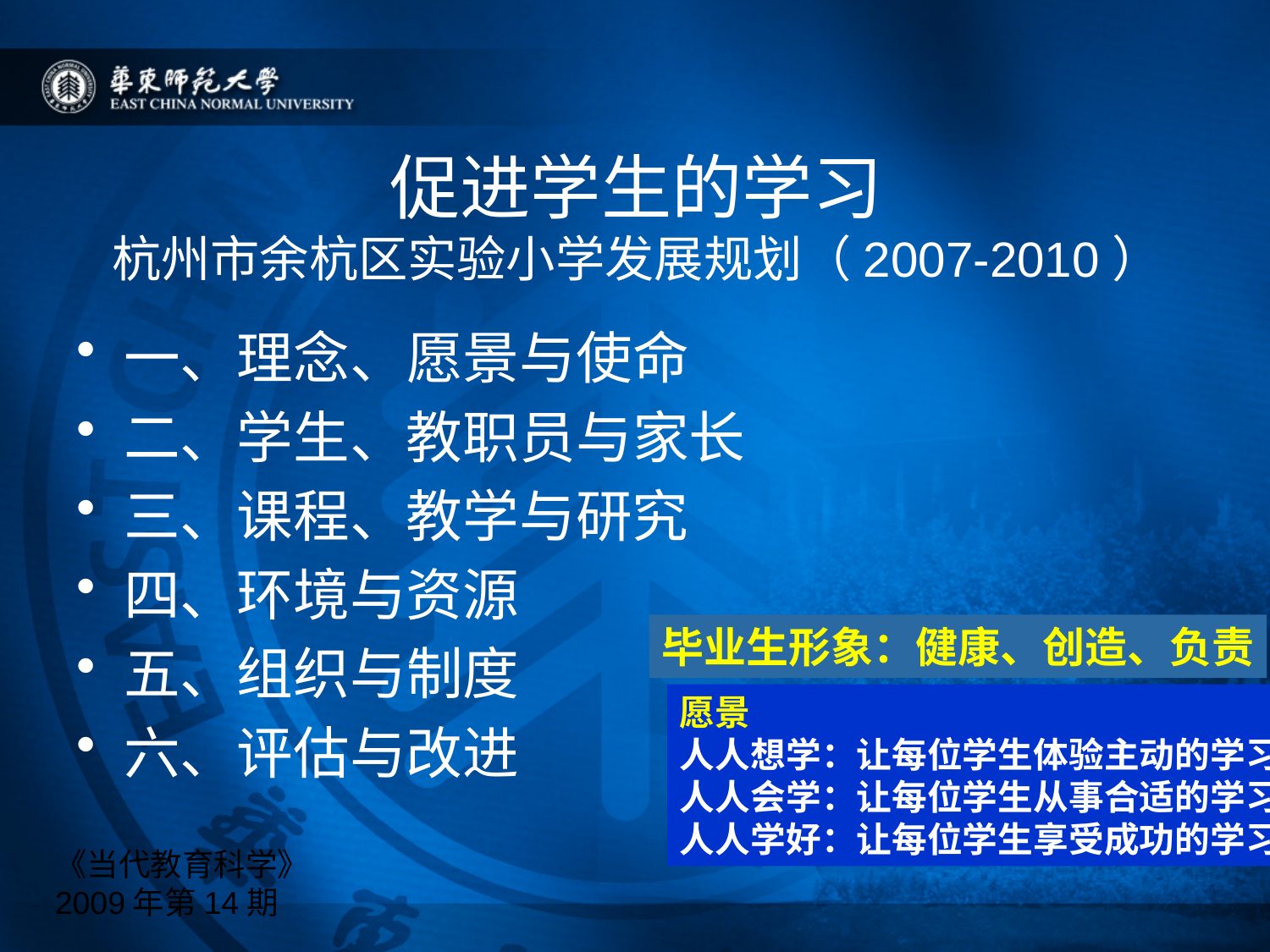

# 促进学生的学习 杭州市余杭区实验小学发展规划（2007-2010）
一、理念、愿景与使命
二、学生、教职员与家长
三、课程、教学与研究
四、环境与资源
五、组织与制度
六、评估与改进
毕业生形象：健康、创造、负责
愿景
人人想学：让每位学生体验主动的学习
人人会学：让每位学生从事合适的学习
人人学好：让每位学生享受成功的学习
《当代教育科学》
2009年第14期